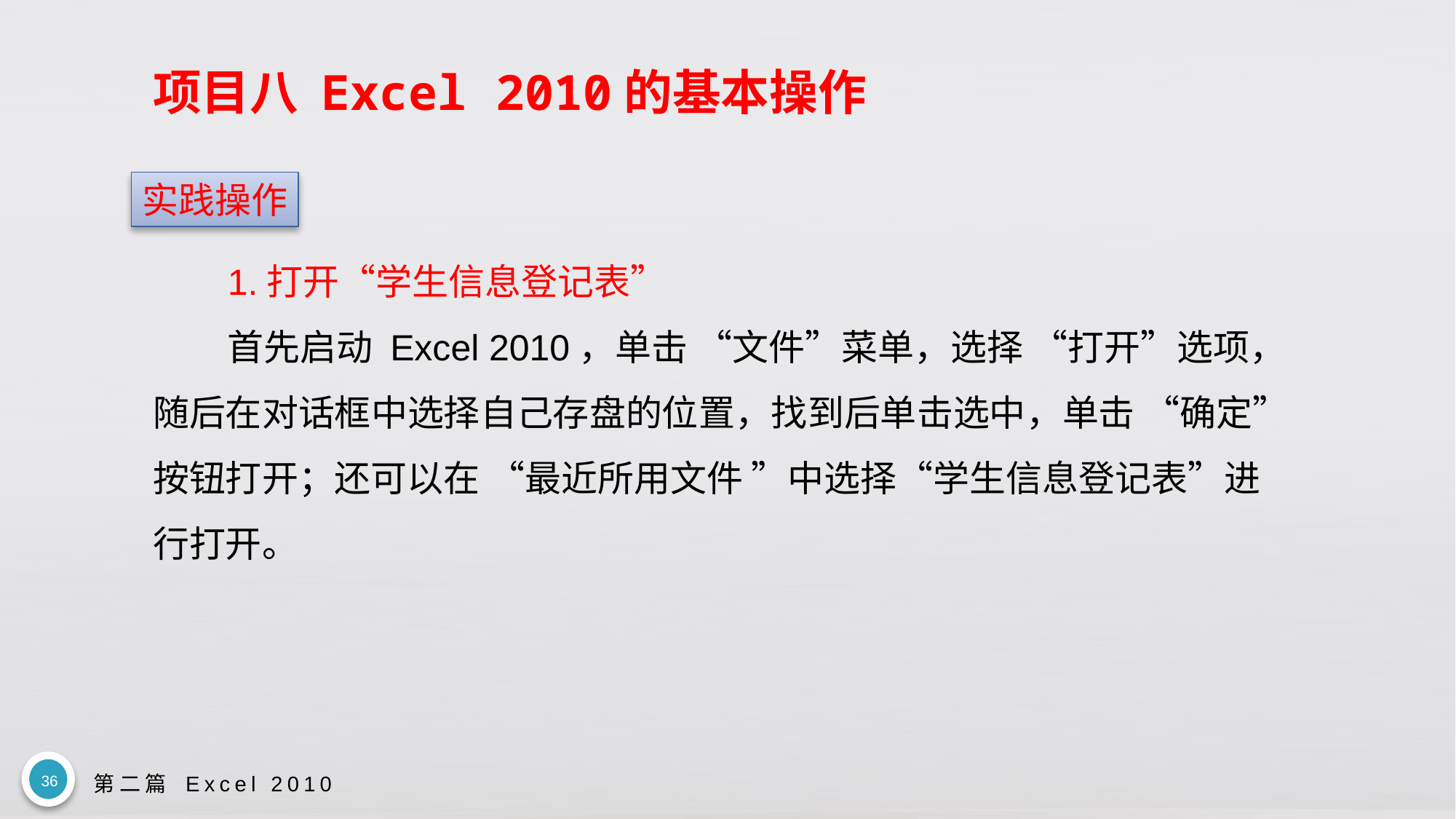

# 项目八 Excel 2010的基本操作
实践操作
1.打开“学生信息登记表”
首先启动 Excel 2010，单击 “文件”菜单，选择 “打开”选项，随后在对话框中选择自己存盘的位置，找到后单击选中，单击 “确定”按钮打开；还可以在 “最近所用文件 ”中选择“学生信息登记表”进行打开。
36